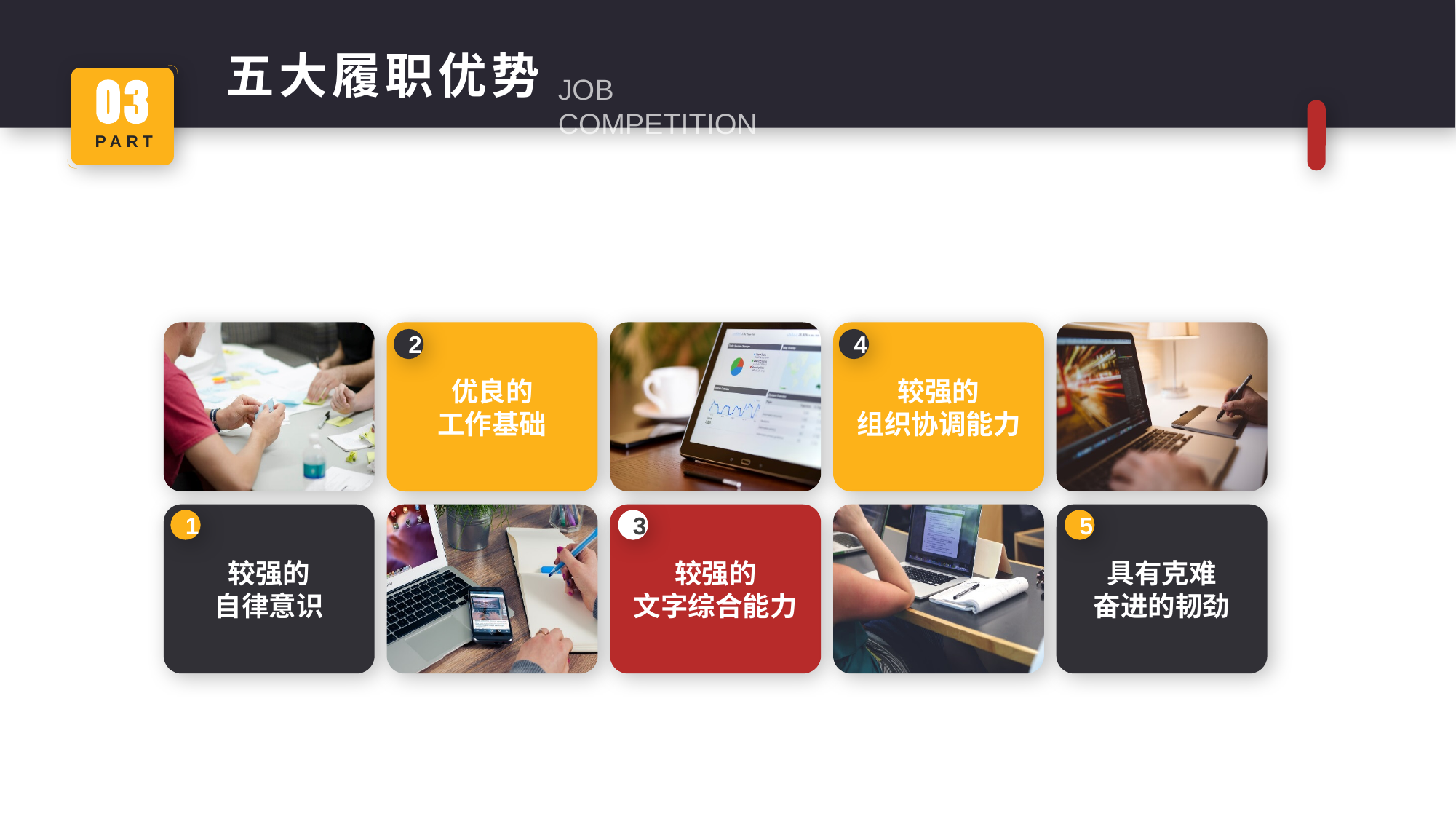

五大履职优势

03
PART

JOB COMPETITION

优良的
工作基础

较强的
组织协调能力

2
4
较强的
自律意识

较强的
文字综合能力

具有克难
奋进的韧劲
1
3
5